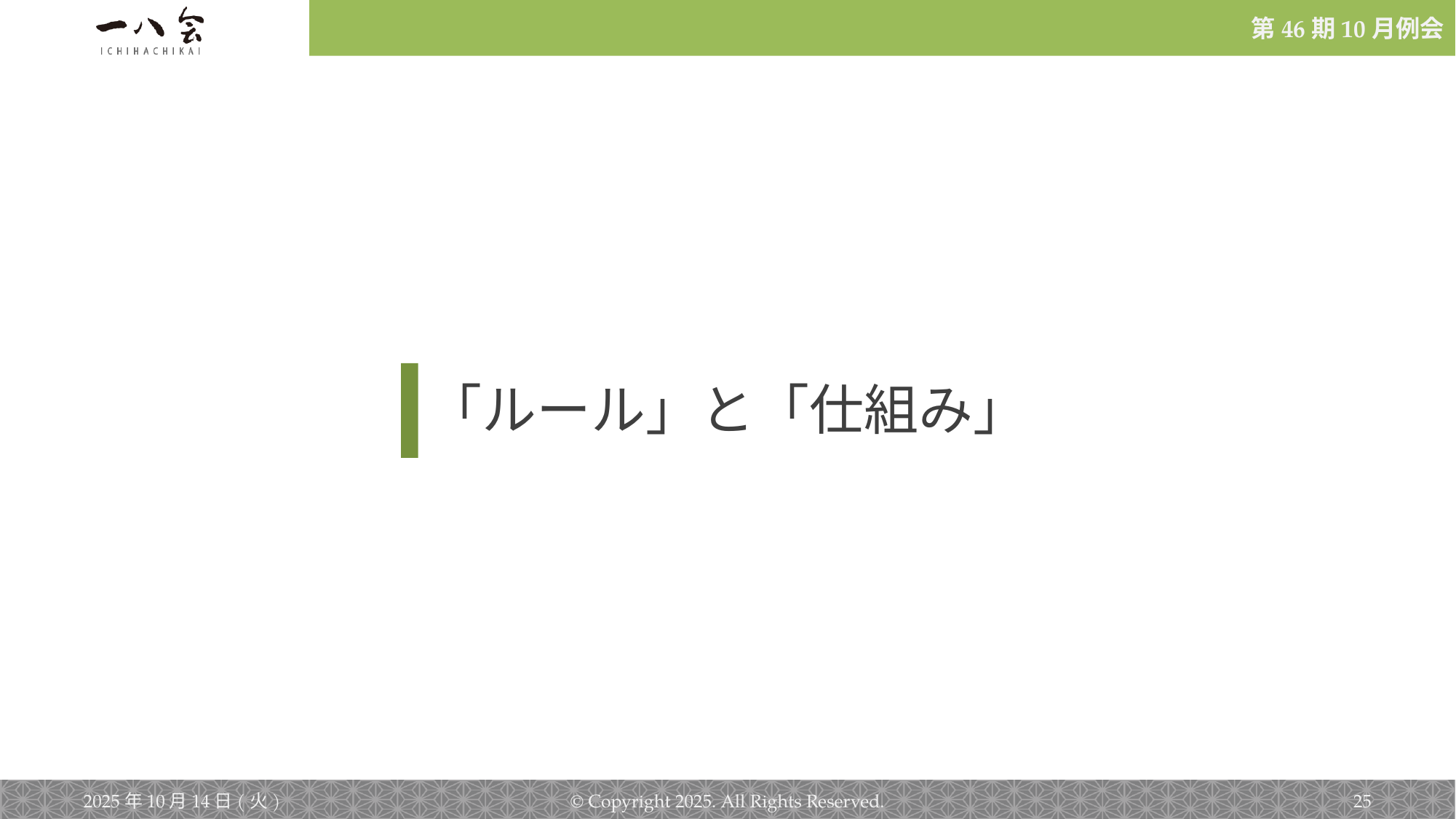

# 「ルール」と「仕組み」

2025年10月14日(火)
© Copyright 2025. All Rights Reserved.
25